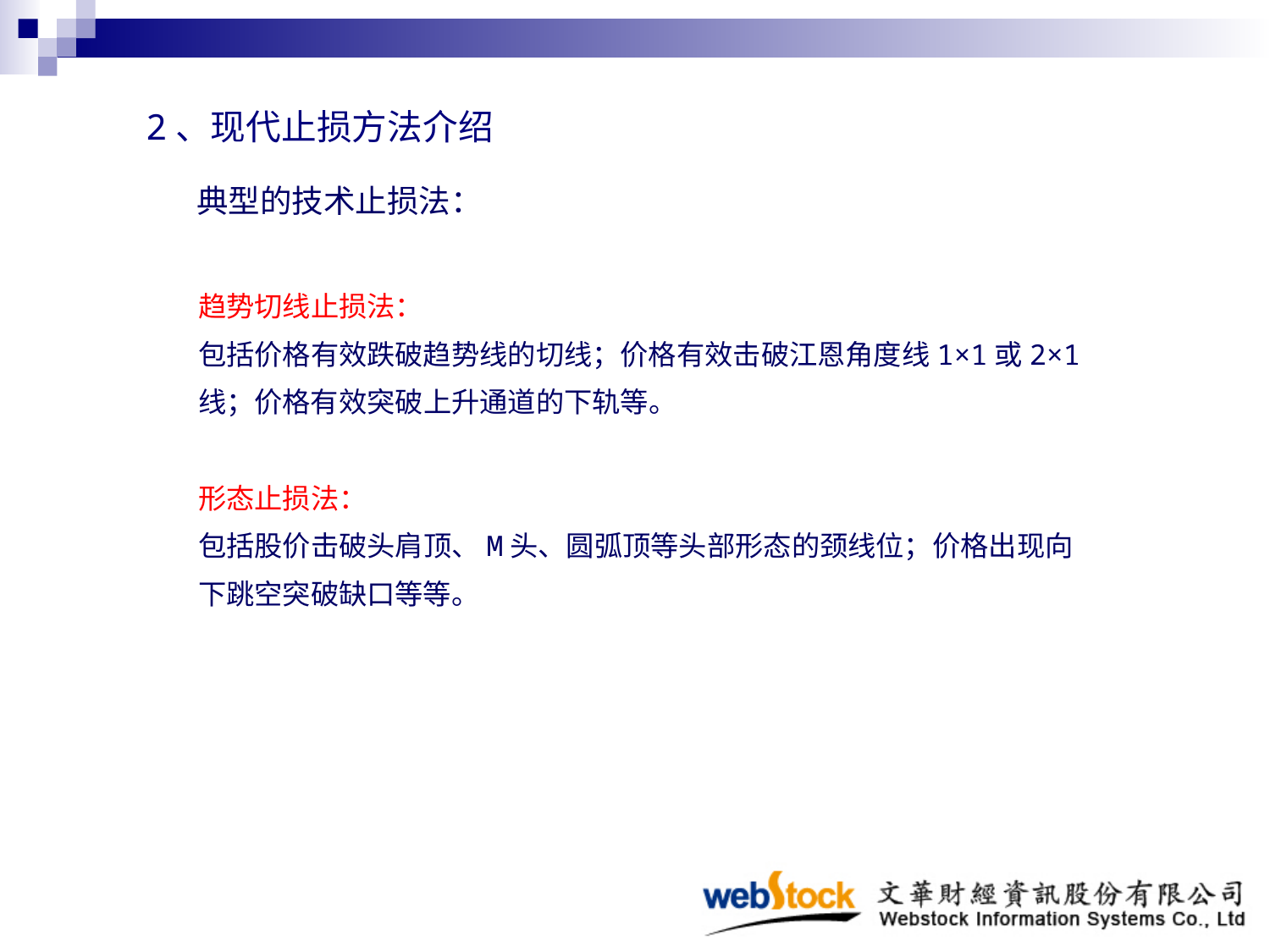

2、现代止损方法介绍
# 典型的技术止损法：
趋势切线止损法：
包括价格有效跌破趋势线的切线；价格有效击破江恩角度线1×1或2×1
线；价格有效突破上升通道的下轨等。

形态止损法：
包括股价击破头肩顶、M头、圆弧顶等头部形态的颈线位；价格出现向
下跳空突破缺口等等。